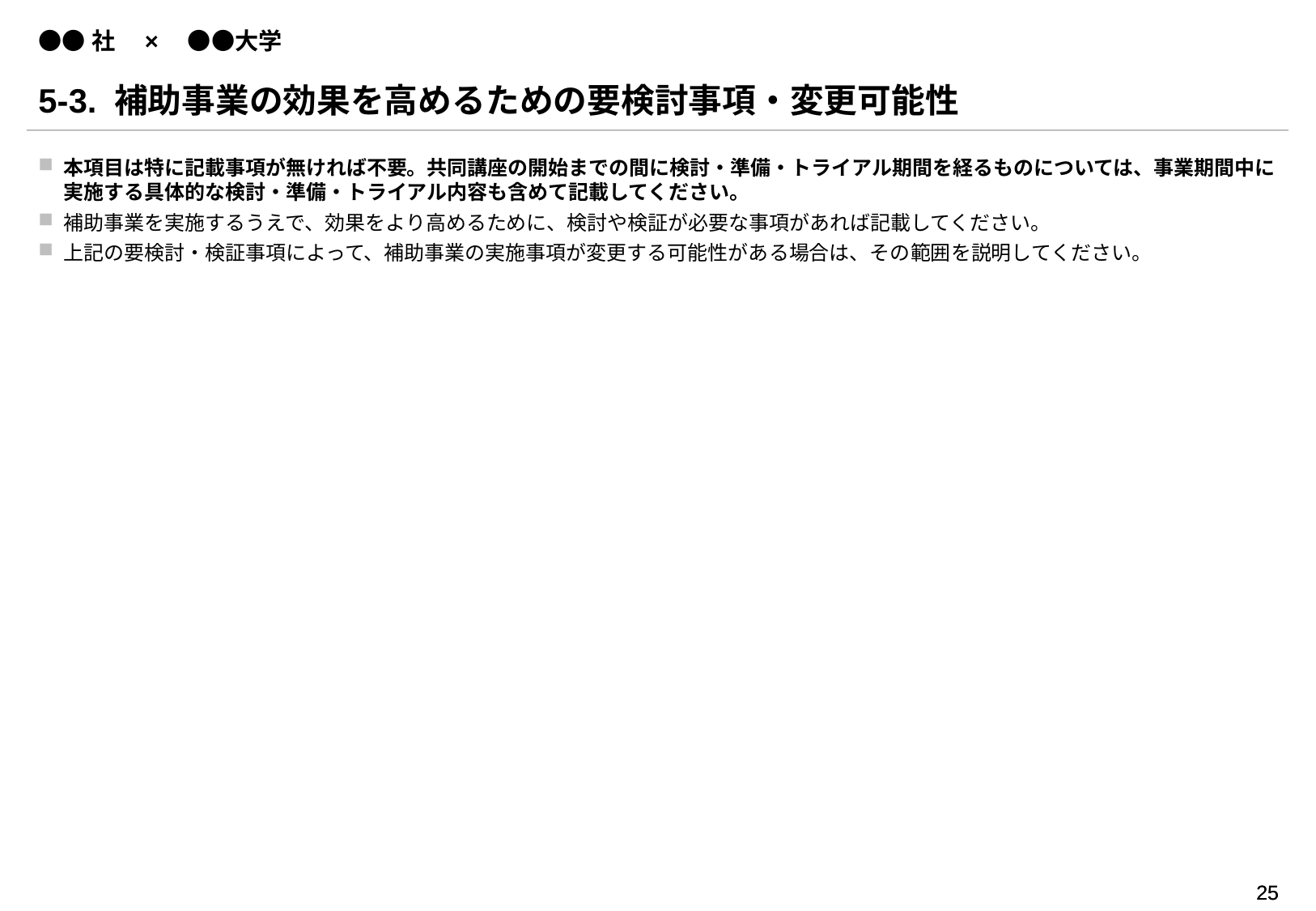

# ●●社　×　●●大学
5-3. 補助事業の効果を高めるための要検討事項・変更可能性
本項目は特に記載事項が無ければ不要。共同講座の開始までの間に検討・準備・トライアル期間を経るものについては、事業期間中に実施する具体的な検討・準備・トライアル内容も含めて記載してください。
補助事業を実施するうえで、効果をより高めるために、検討や検証が必要な事項があれば記載してください。
上記の要検討・検証事項によって、補助事業の実施事項が変更する可能性がある場合は、その範囲を説明してください。